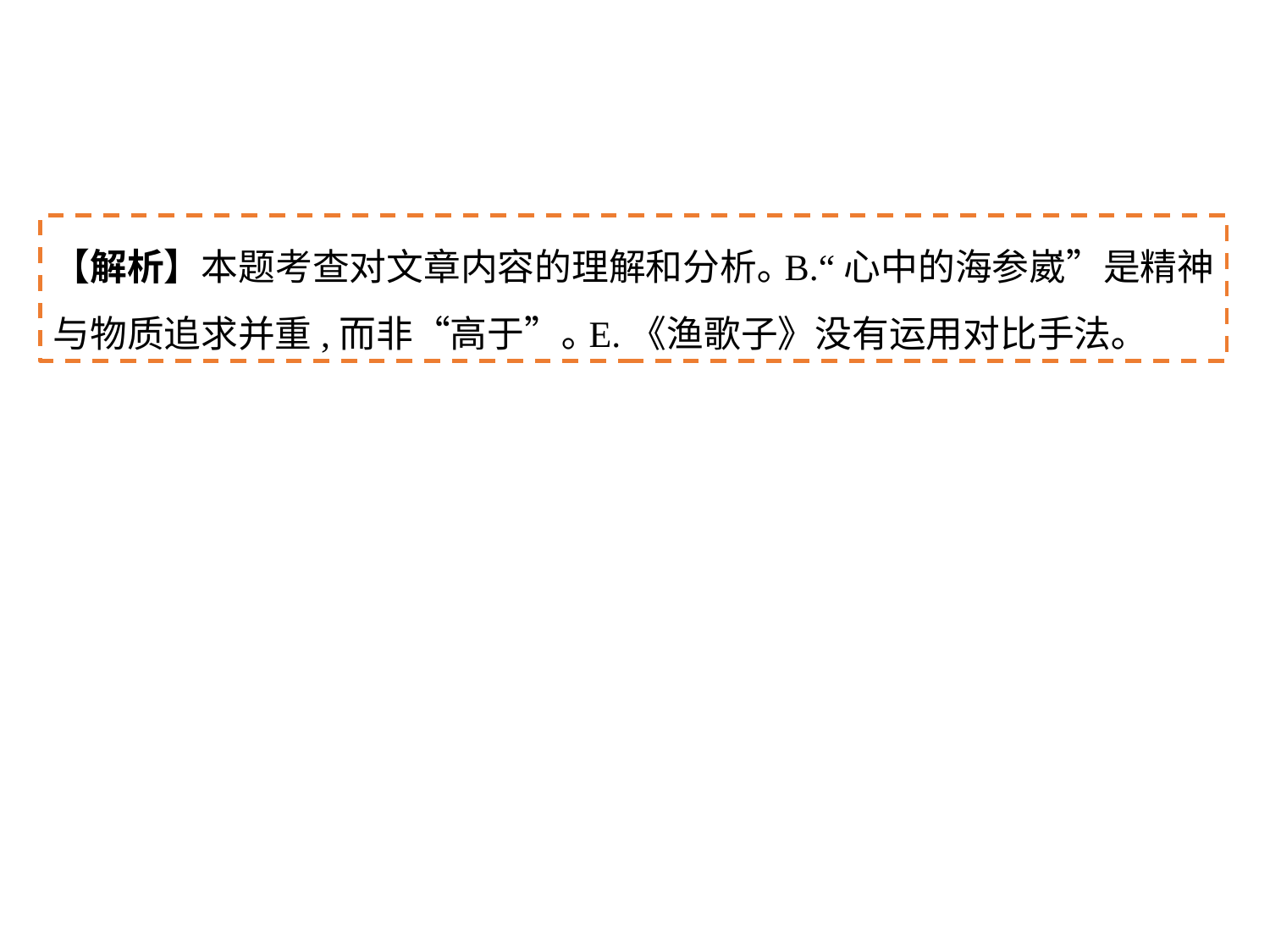

【解析】本题考查对文章内容的理解和分析｡B.“心中的海参崴”是精神与物质追求并重,而非“高于”｡E.《渔歌子》没有运用对比手法｡